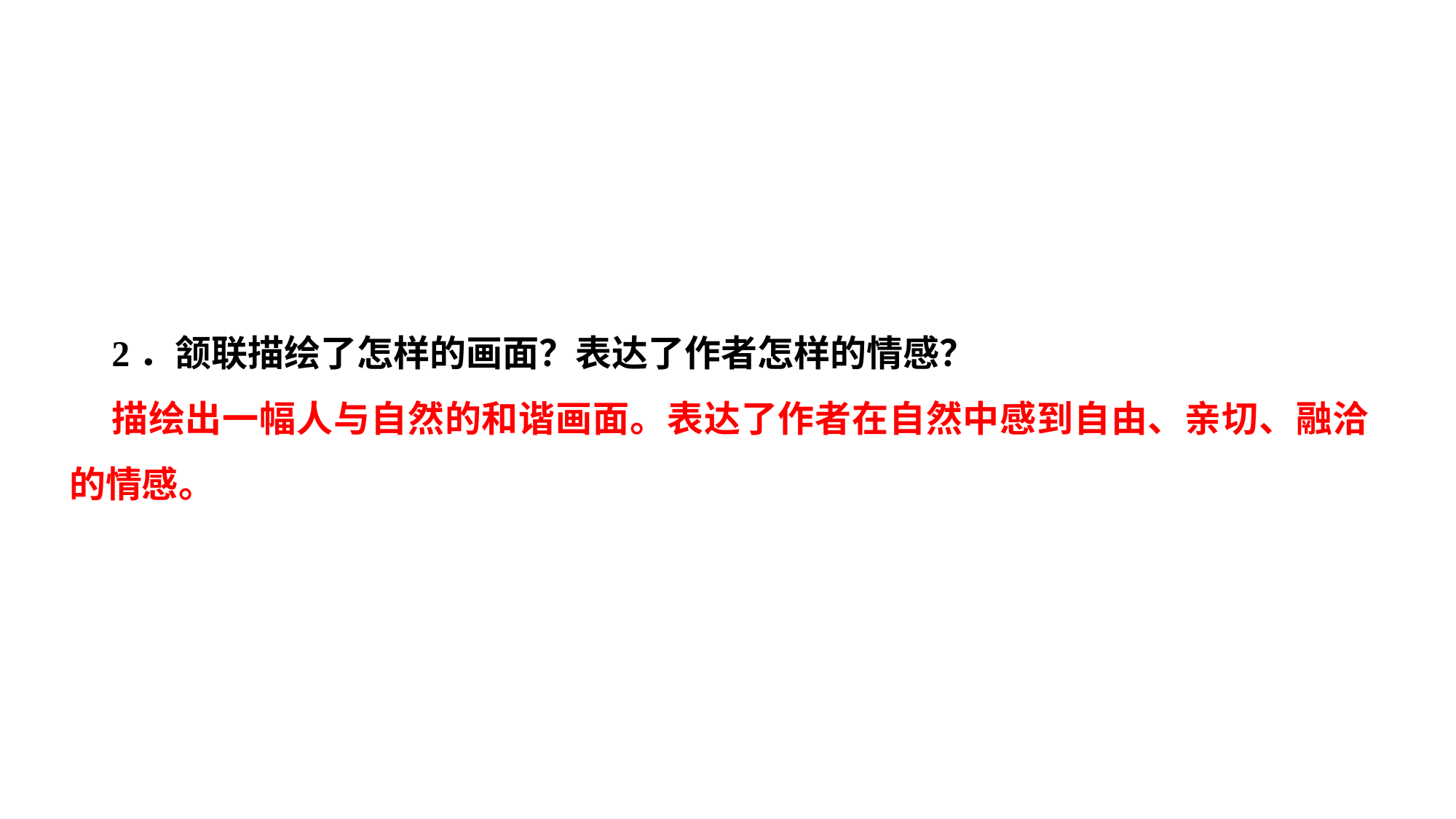

2．颔联描绘了怎样的画面？表达了作者怎样的情感？
描绘出一幅人与自然的和谐画面。表达了作者在自然中感到自由、亲切、融洽的情感。